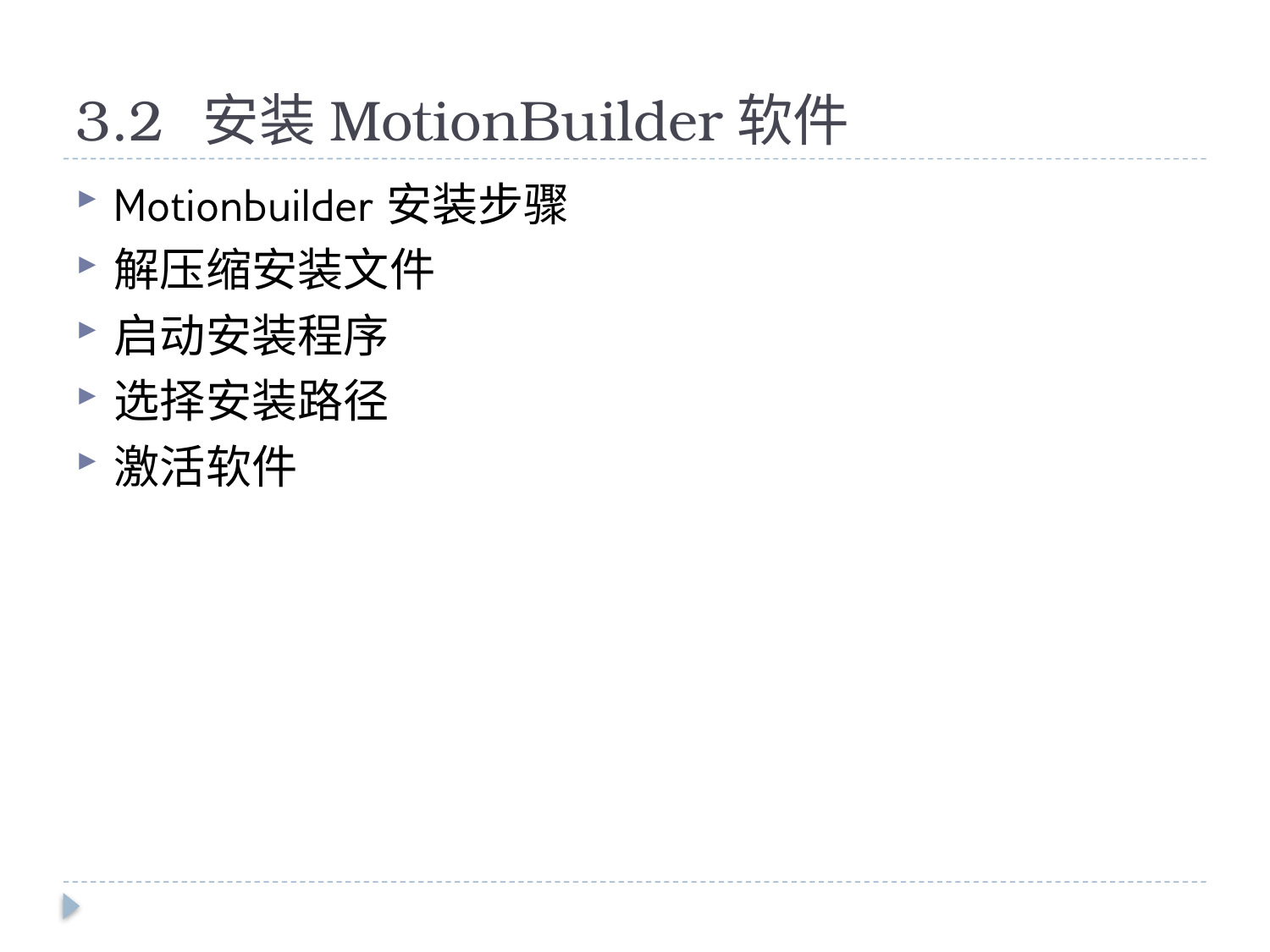

# 3.2	安装MotionBuilder软件
Motionbuilder安装步骤
解压缩安装文件
启动安装程序
选择安装路径
激活软件